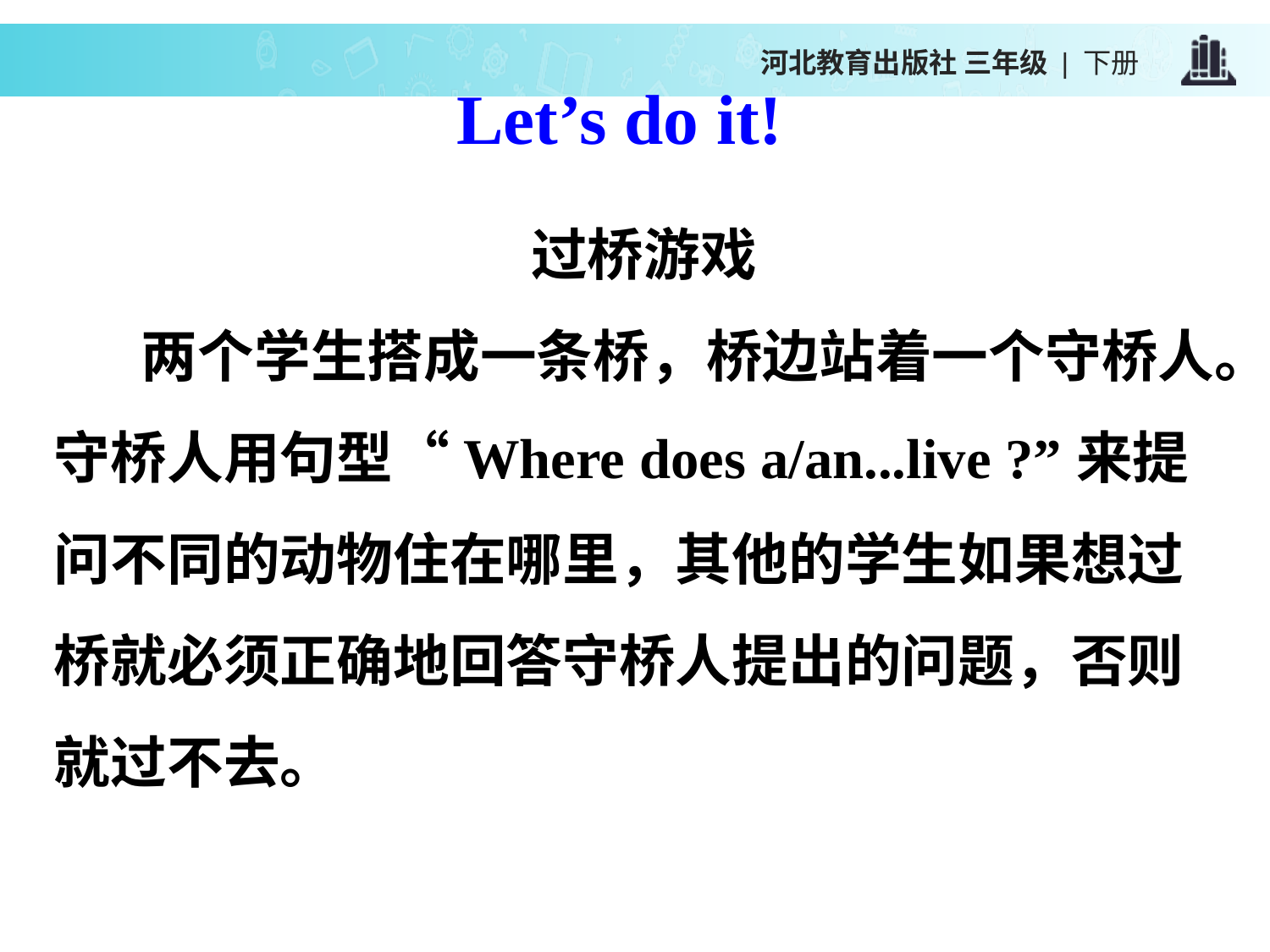

河北教育出版社 三年级 | 下册
Let’s do it!
过桥游戏
两个学生搭成一条桥，桥边站着一个守桥人。守桥人用句型“Where does a/an...live ?”来提问不同的动物住在哪里，其他的学生如果想过桥就必须正确地回答守桥人提出的问题，否则就过不去。